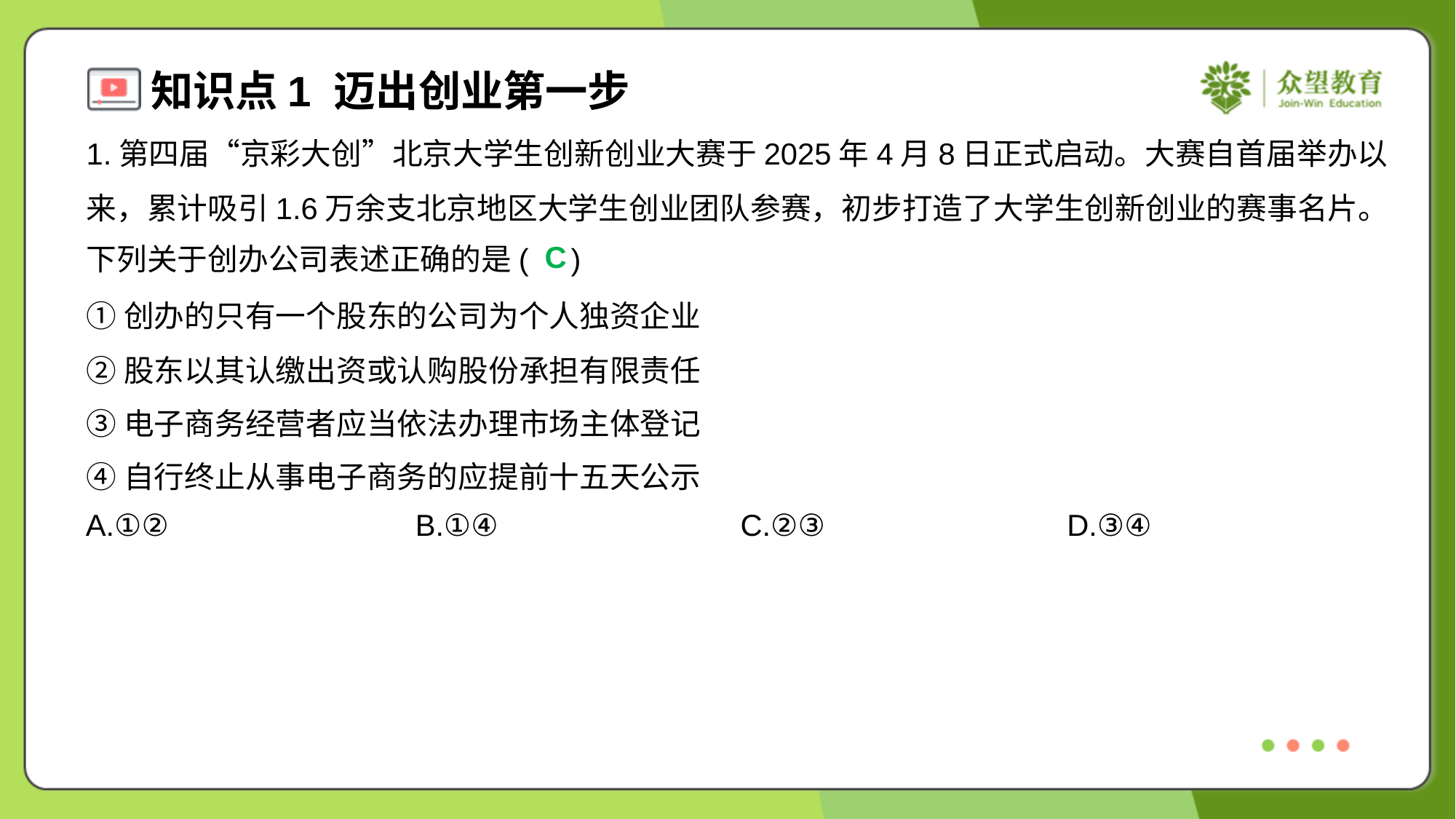

1.第四届“京彩大创”北京大学生创新创业大赛于2025年4月8日正式启动。大赛自首届举办以
来，累计吸引1.6万余支北京地区大学生创业团队参赛，初步打造了大学生创新创业的赛事名片。
下列关于创办公司表述正确的是(     )
C
①创办的只有一个股东的公司为个人独资企业
②股东以其认缴出资或认购股份承担有限责任
③电子商务经营者应当依法办理市场主体登记
④自行终止从事电子商务的应提前十五天公示
A.①②	B.①④	C.②③	D.③④